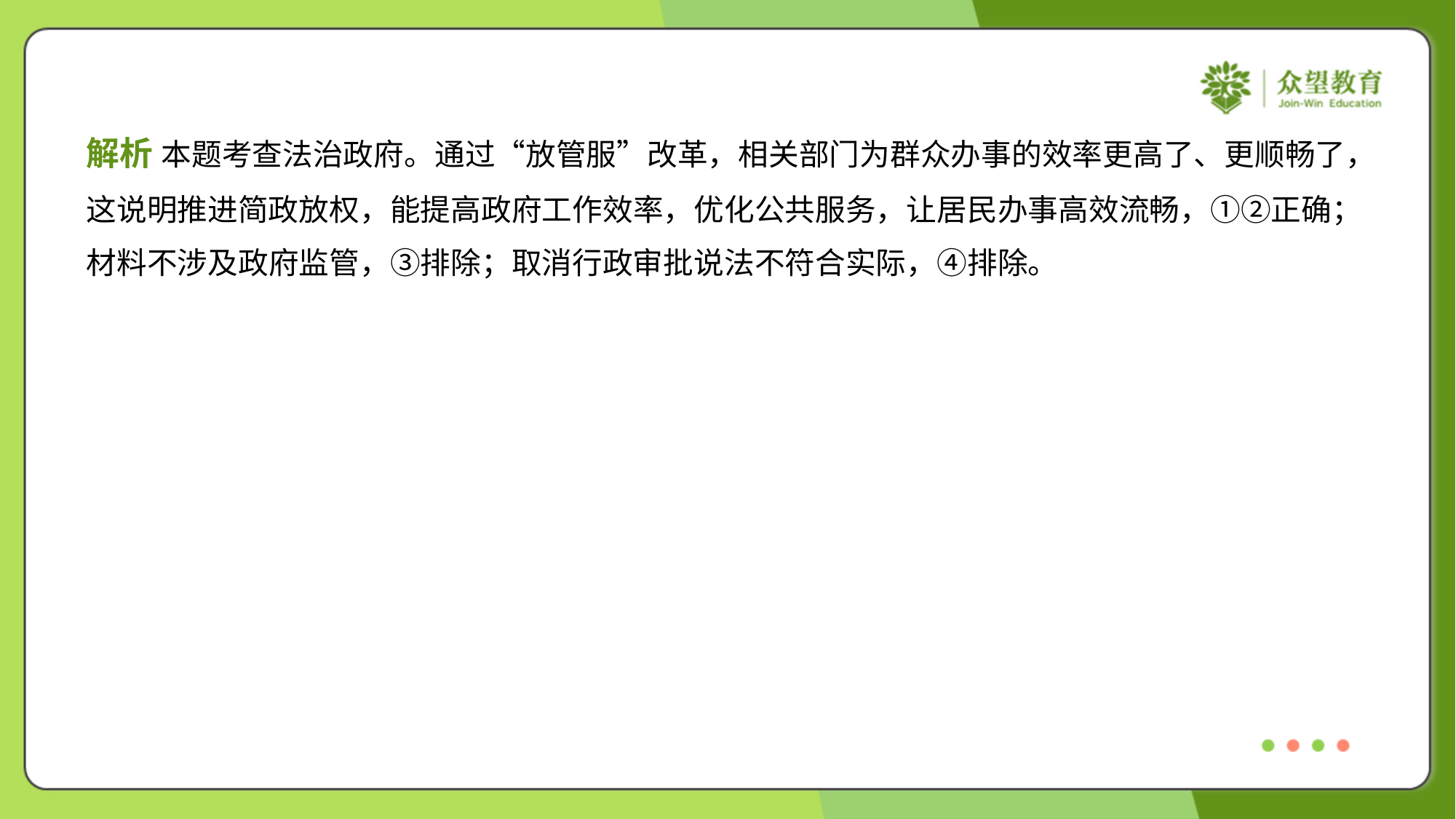

解析 本题考查法治政府。通过“放管服”改革，相关部门为群众办事的效率更高了、更顺畅了，
这说明推进简政放权，能提高政府工作效率，优化公共服务，让居民办事高效流畅，①②正确；
材料不涉及政府监管，③排除；取消行政审批说法不符合实际，④排除。